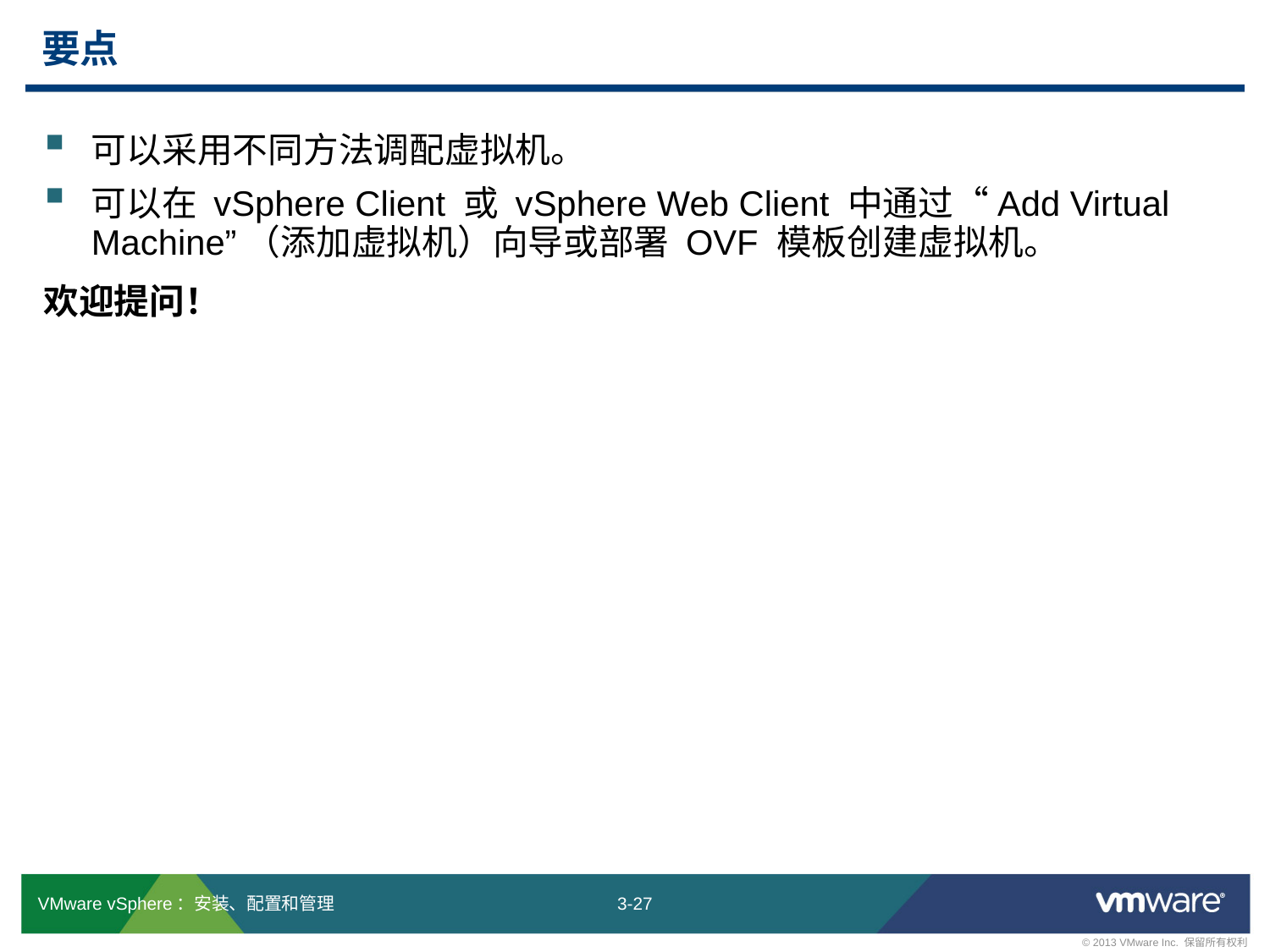

# 要点
可以采用不同方法调配虚拟机。
可以在 vSphere Client 或 vSphere Web Client 中通过“Add Virtual Machine”（添加虚拟机）向导或部署 OVF 模板创建虚拟机。
欢迎提问！